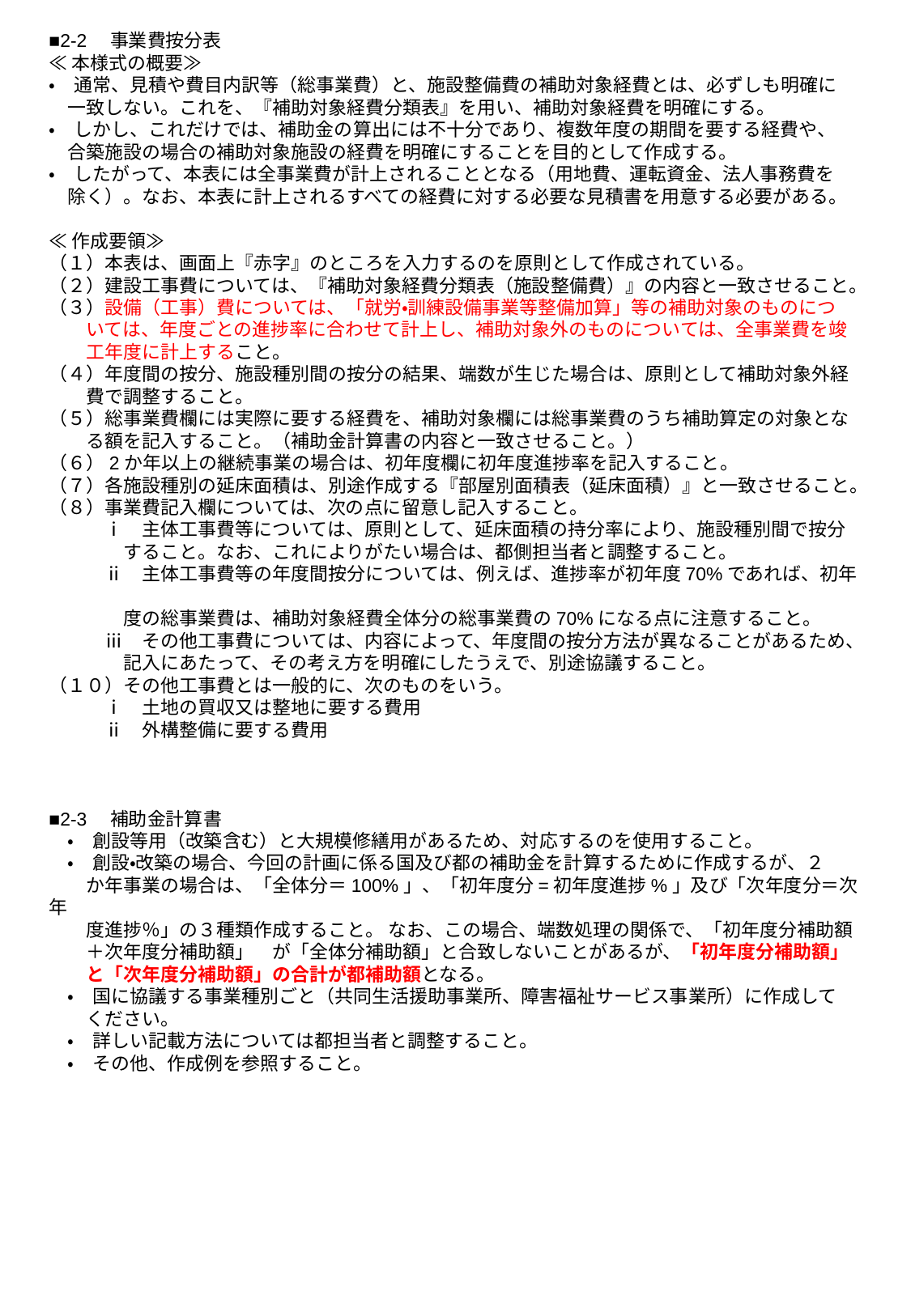

■2-2　事業費按分表
≪本様式の概要≫
・　通常、見積や費目内訳等（総事業費）と、施設整備費の補助対象経費とは、必ずしも明確に
　一致しない。これを、『補助対象経費分類表』を用い、補助対象経費を明確にする。
・　しかし、これだけでは、補助金の算出には不十分であり、複数年度の期間を要する経費や、
　合築施設の場合の補助対象施設の経費を明確にすることを目的として作成する。
・　したがって、本表には全事業費が計上されることとなる（用地費、運転資金、法人事務費を
　除く）。なお、本表に計上されるすべての経費に対する必要な見積書を用意する必要がある。

≪作成要領≫
（１）本表は、画面上『赤字』のところを入力するのを原則として作成されている。
（２）建設工事費については、『補助対象経費分類表（施設整備費）』の内容と一致させること。
（３）設備（工事）費については、「就労・訓練設備事業等整備加算」等の補助対象のものにつ
　　いては、年度ごとの進捗率に合わせて計上し、補助対象外のものについては、全事業費を竣
　　工年度に計上すること。
（４）年度間の按分、施設種別間の按分の結果、端数が生じた場合は、原則として補助対象外経
　　費で調整すること。
（５）総事業費欄には実際に要する経費を、補助対象欄には総事業費のうち補助算定の対象とな
　　る額を記入すること。（補助金計算書の内容と一致させること。）
（６）2か年以上の継続事業の場合は、初年度欄に初年度進捗率を記入すること。
（７）各施設種別の延床面積は、別途作成する『部屋別面積表（延床面積）』と一致させること。
（８）事業費記入欄については、次の点に留意し記入すること。
　　　ⅰ　主体工事費等については、原則として、延床面積の持分率により、施設種別間で按分
　　　　すること。なお、これによりがたい場合は、都側担当者と調整すること。
　　　ⅱ　主体工事費等の年度間按分については、例えば、進捗率が初年度70%であれば、初年
　　　　度の総事業費は、補助対象経費全体分の総事業費の70%になる点に注意すること。
　　　ⅲ　その他工事費については、内容によって、年度間の按分方法が異なることがあるため、
　　　　記入にあたって、その考え方を明確にしたうえで、別途協議すること。
（１０）その他工事費とは一般的に、次のものをいう。
　　　ⅰ　土地の買収又は整地に要する費用
　　　ⅱ　外構整備に要する費用

■2-3　補助金計算書
　・　創設等用（改築含む）と大規模修繕用があるため、対応するのを使用すること。
　・　創設・改築の場合、今回の計画に係る国及び都の補助金を計算するために作成するが、２
　　か年事業の場合は、「全体分＝100%」、「初年度分=初年度進捗%」及び「次年度分＝次年
　　度進捗％」の３種類作成すること。 なお、この場合、端数処理の関係で、「初年度分補助額
　　＋次年度分補助額」　が「全体分補助額」と合致しないことがあるが、「初年度分補助額」
　　と「次年度分補助額」の合計が都補助額となる。
　・　国に協議する事業種別ごと（共同生活援助事業所、障害福祉サービス事業所）に作成して
　　ください。
　・　詳しい記載方法については都担当者と調整すること。
　・　その他、作成例を参照すること。